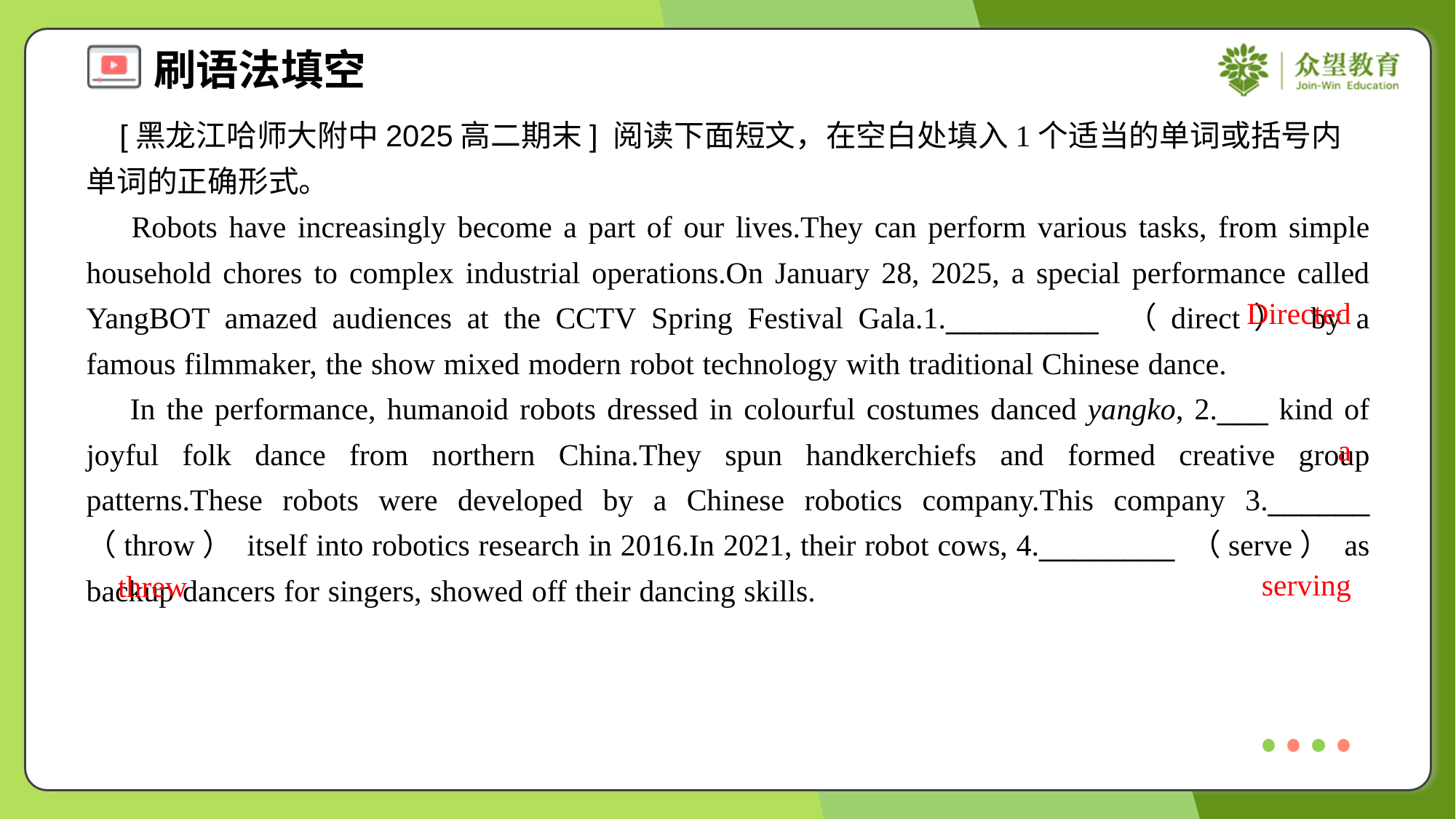

[黑龙江哈师大附中2025高二期末] 阅读下面短文，在空白处填入1个适当的单词或括号内单词的正确形式。
    Robots have increasingly become a part of our lives.They can perform various tasks, from simple household chores to complex industrial operations.On January 28, 2025, a special performance called YangBOT amazed audiences at the CCTV Spring Festival Gala.1._________ （direct） by a famous filmmaker, the show mixed modern robot technology with traditional Chinese dance.
    In the performance, humanoid robots dressed in colourful costumes danced yangko, 2.___ kind of joyful folk dance from northern China.They spun handkerchiefs and formed creative group patterns.These robots were developed by a Chinese robotics company.This company 3.______ （throw） itself into robotics research in 2016.In 2021, their robot cows, 4.________ （serve） as backup dancers for singers, showed off their dancing skills.

Directed
a
serving
threw